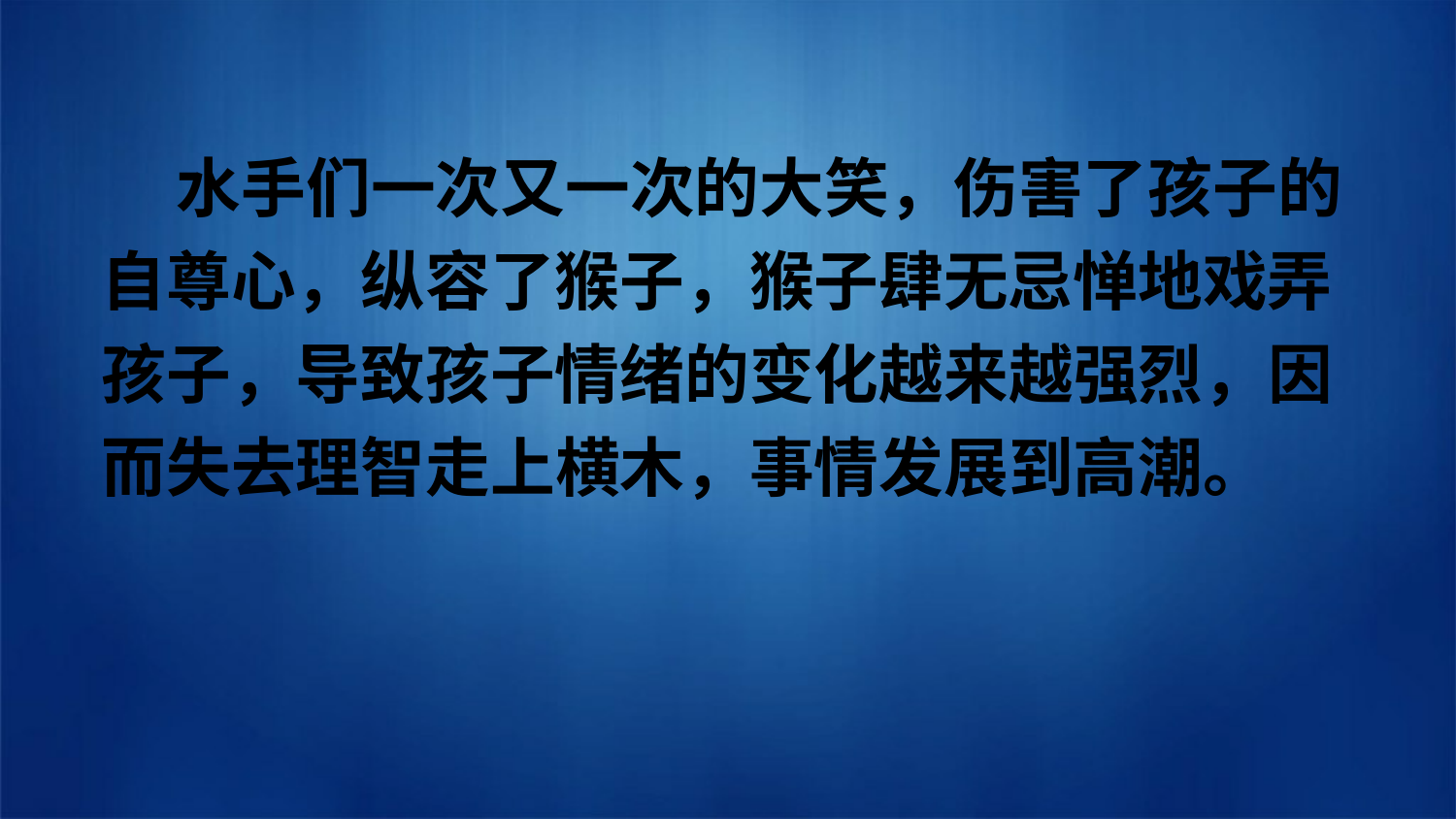

水手们一次又一次的大笑，伤害了孩子的自尊心，纵容了猴子，猴子肆无忌惮地戏弄孩子，导致孩子情绪的变化越来越强烈，因而失去理智走上横木，事情发展到高潮。